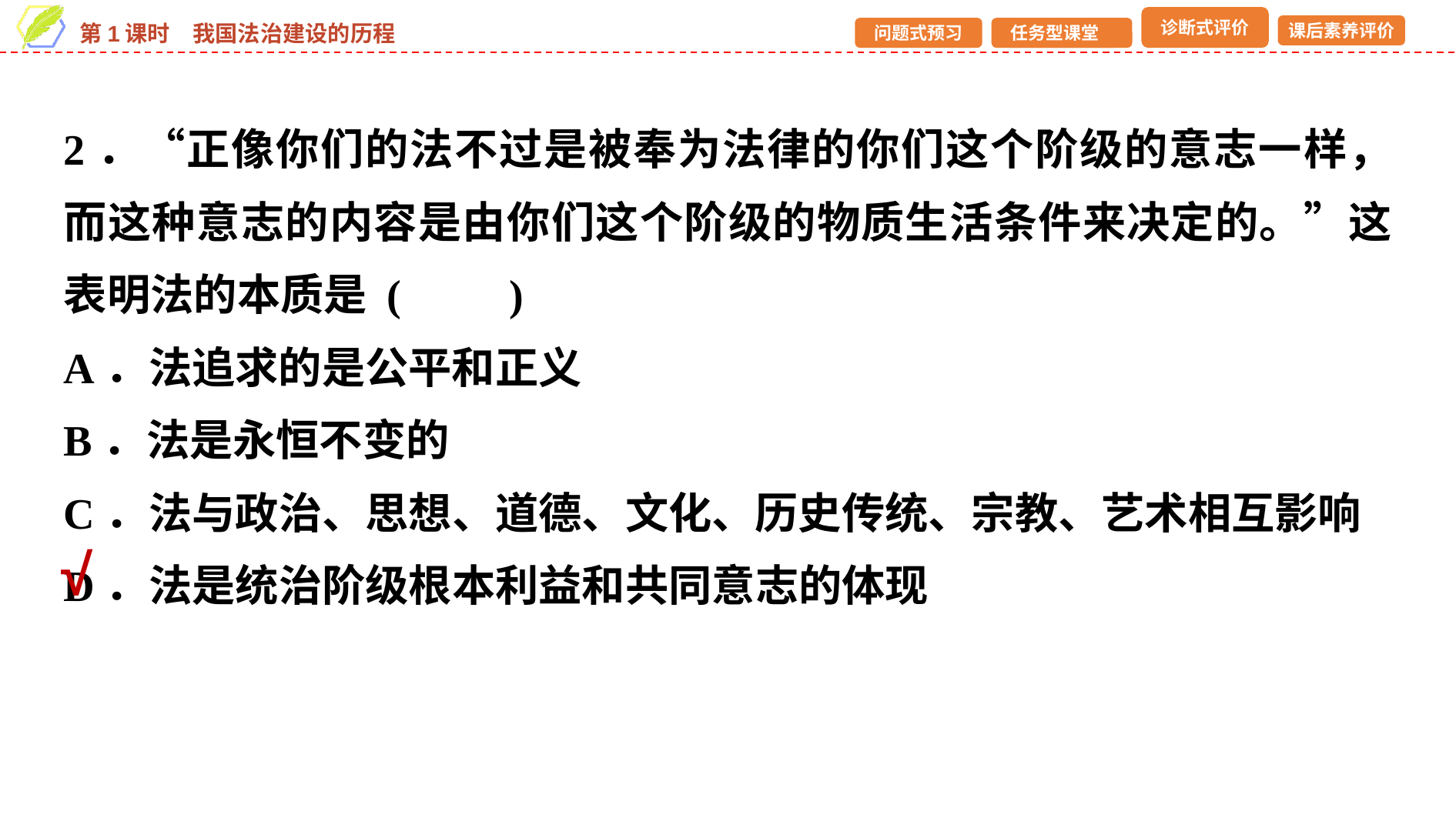

2．“正像你们的法不过是被奉为法律的你们这个阶级的意志一样，而这种意志的内容是由你们这个阶级的物质生活条件来决定的。”这表明法的本质是 (　　)
A．法追求的是公平和正义
B．法是永恒不变的
C．法与政治、思想、道德、文化、历史传统、宗教、艺术相互影响
D．法是统治阶级根本利益和共同意志的体现
√